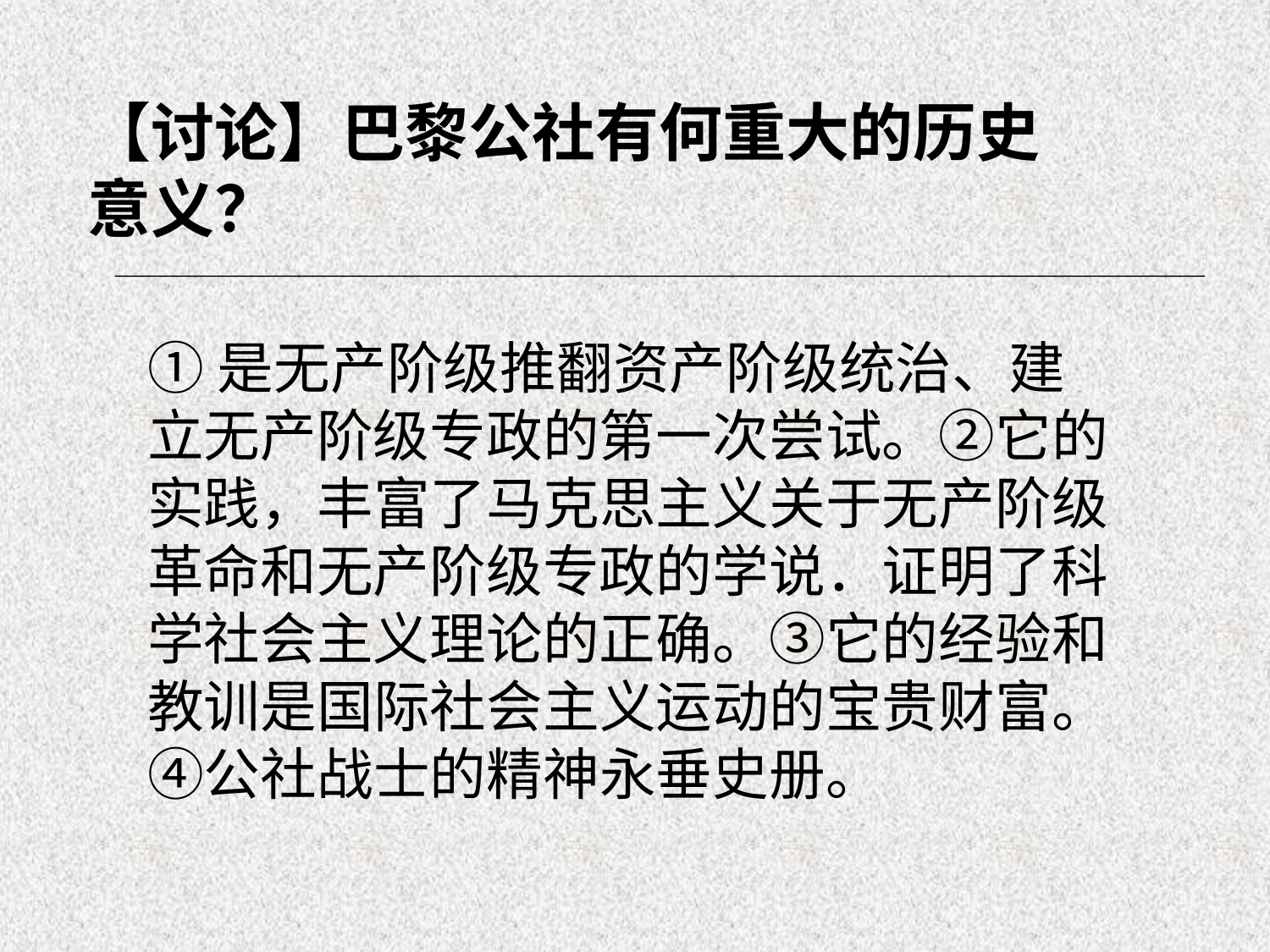

【讨论】巴黎公社有何重大的历史意义？

①是无产阶级推翻资产阶级统治、建立无产阶级专政的第一次尝试。②它的实践，丰富了马克思主义关于无产阶级革命和无产阶级专政的学说．证明了科学社会主义理论的正确。③它的经验和教训是国际社会主义运动的宝贵财富。④公社战士的精神永垂史册。